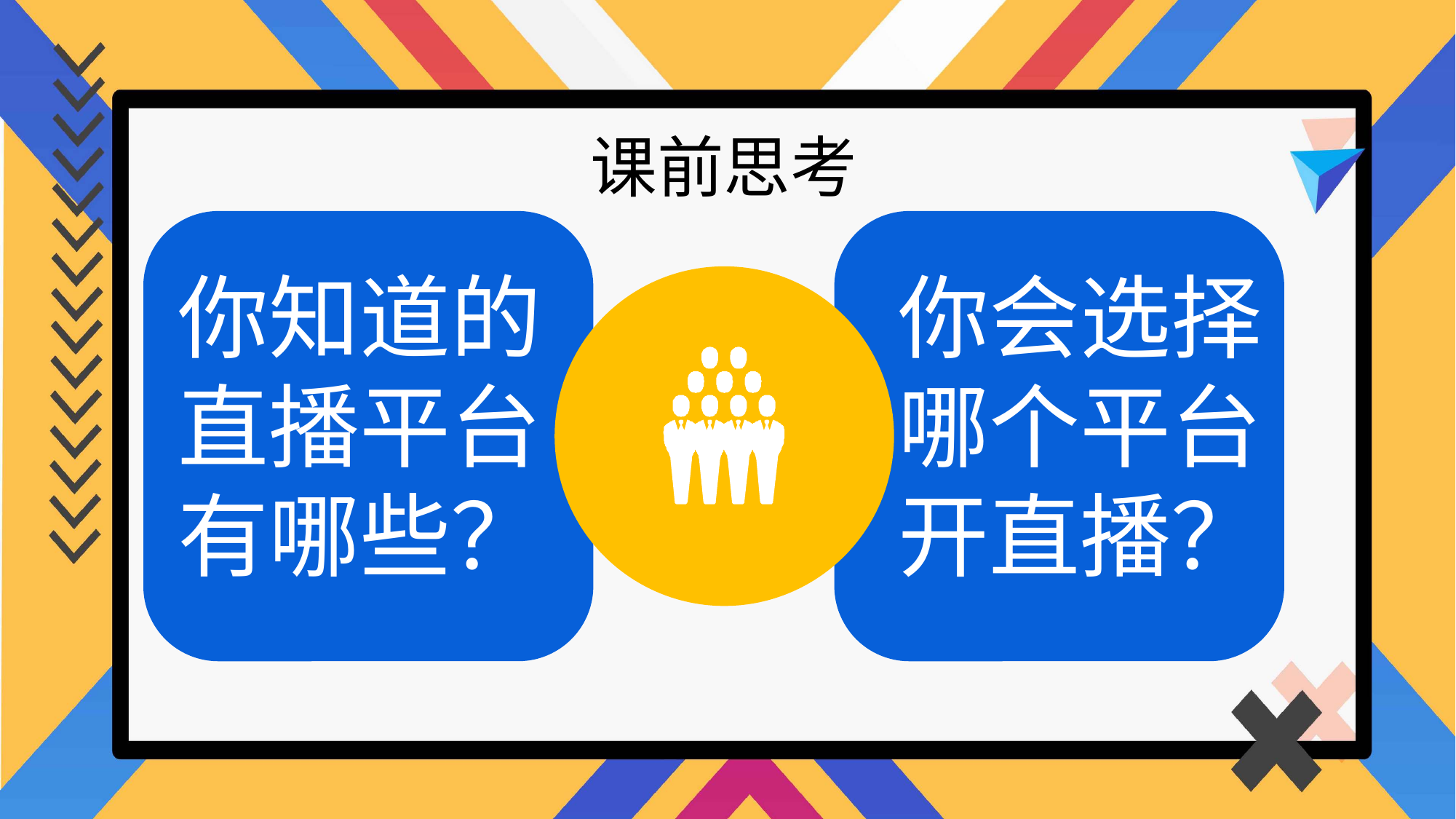

课前思考

你知道的
直播平台
有哪些？
你会选择
哪个平台
开直播？